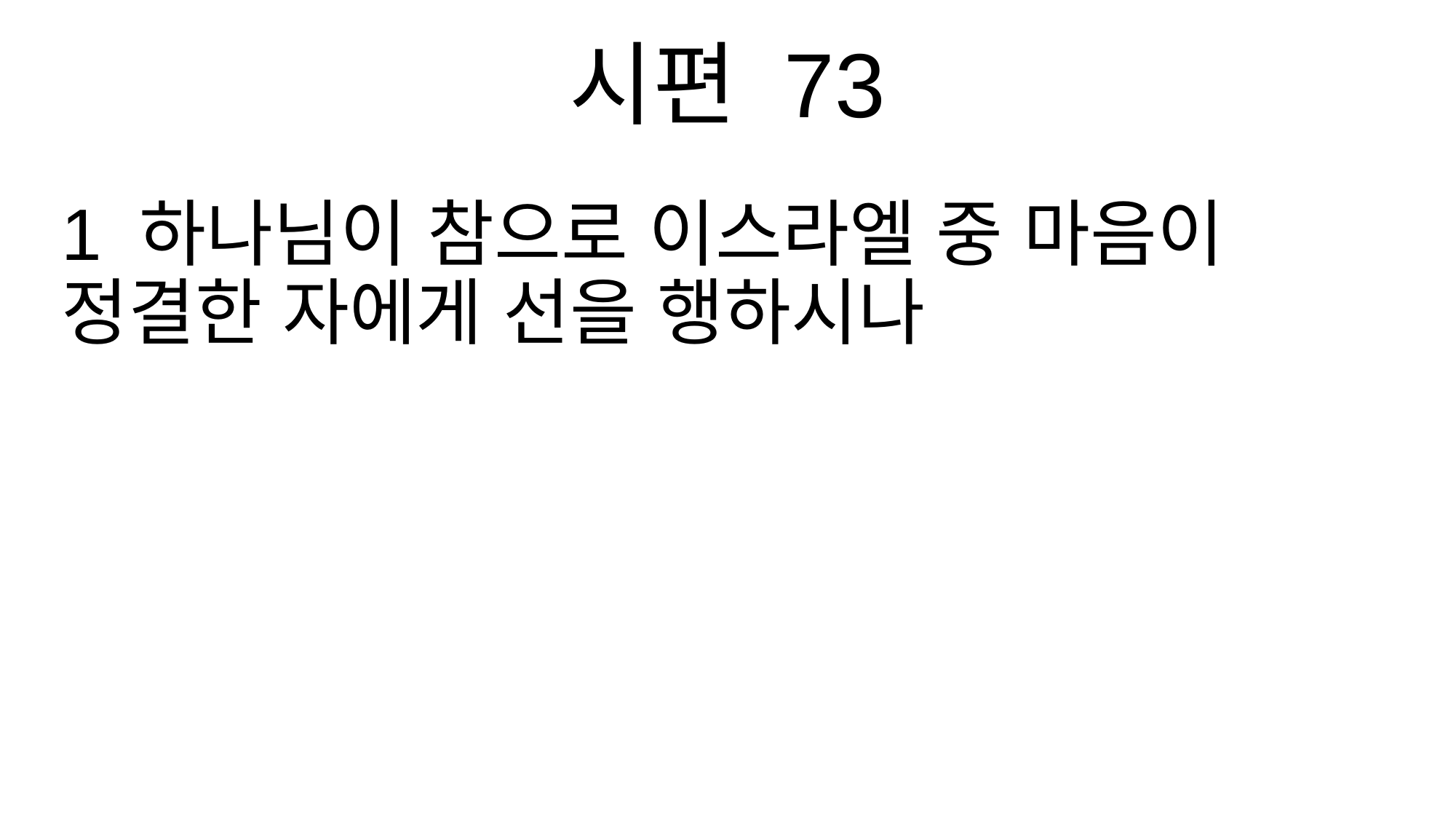

시편 73
1 하나님이 참으로 이스라엘 중 마음이 정결한 자에게 선을 행하시나